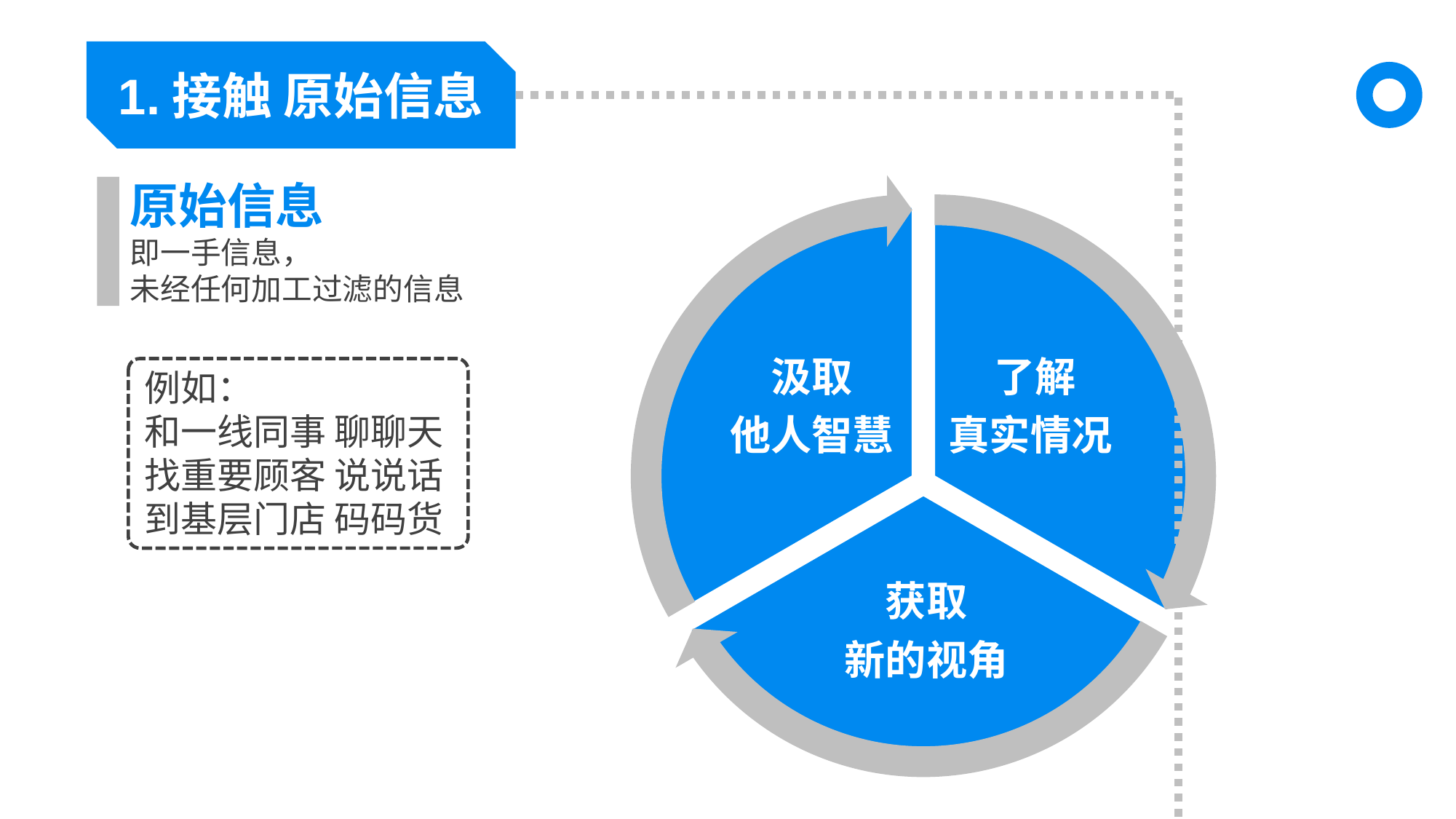

1.接触 原始信息

原始信息
即一手信息，
未经任何加工过滤的信息

汲取
他人智慧
了解
真实情况
获取
新的视角

例如：
和一线同事 聊聊天
找重要顾客 说说话
到基层门店 码码货